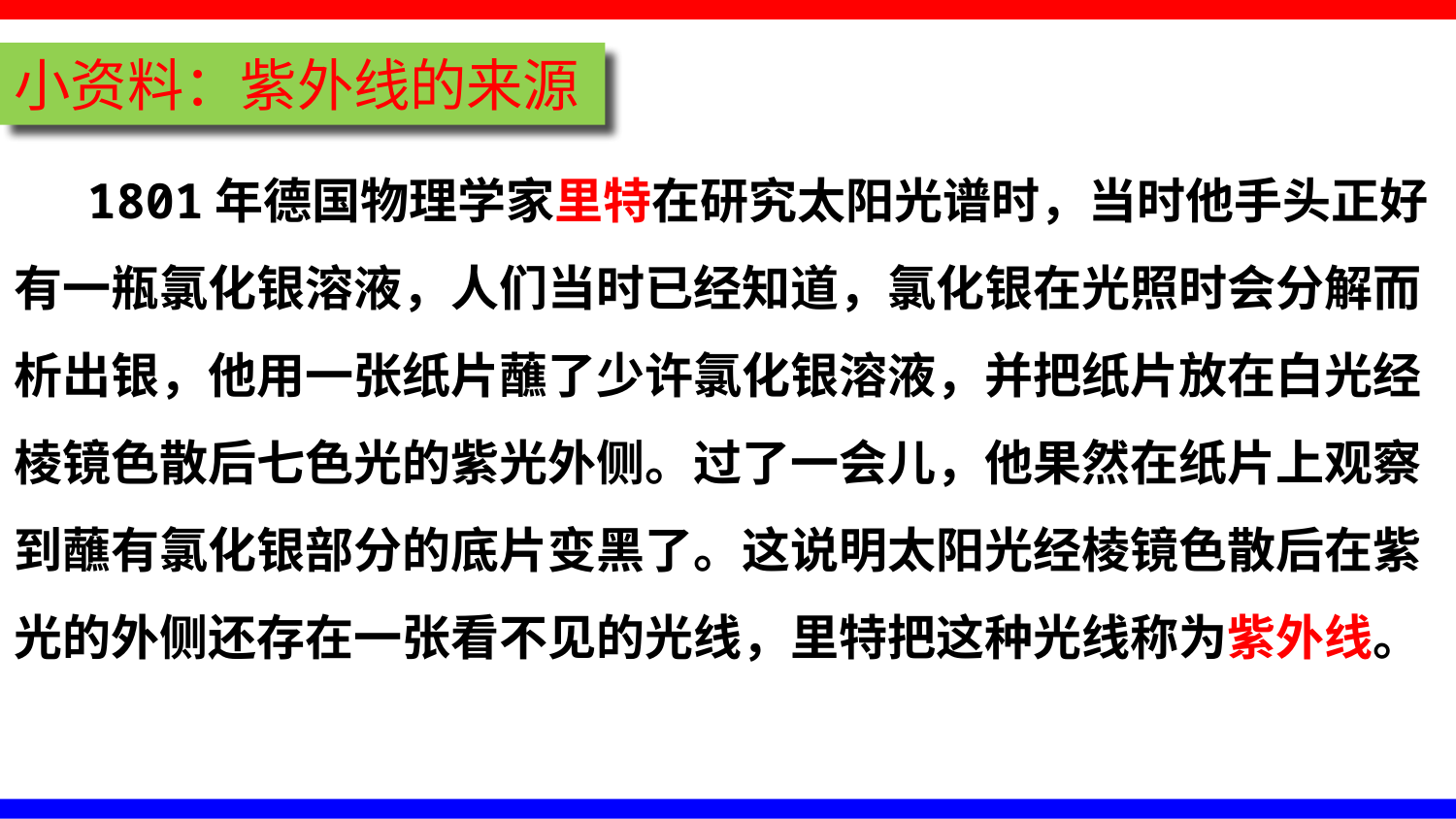

小资料：紫外线的来源
1801年德国物理学家里特在研究太阳光谱时，当时他手头正好有一瓶氯化银溶液，人们当时已经知道，氯化银在光照时会分解而析出银，他用一张纸片蘸了少许氯化银溶液，并把纸片放在白光经棱镜色散后七色光的紫光外侧。过了一会儿，他果然在纸片上观察到蘸有氯化银部分的底片变黑了。这说明太阳光经棱镜色散后在紫光的外侧还存在一张看不见的光线，里特把这种光线称为紫外线。